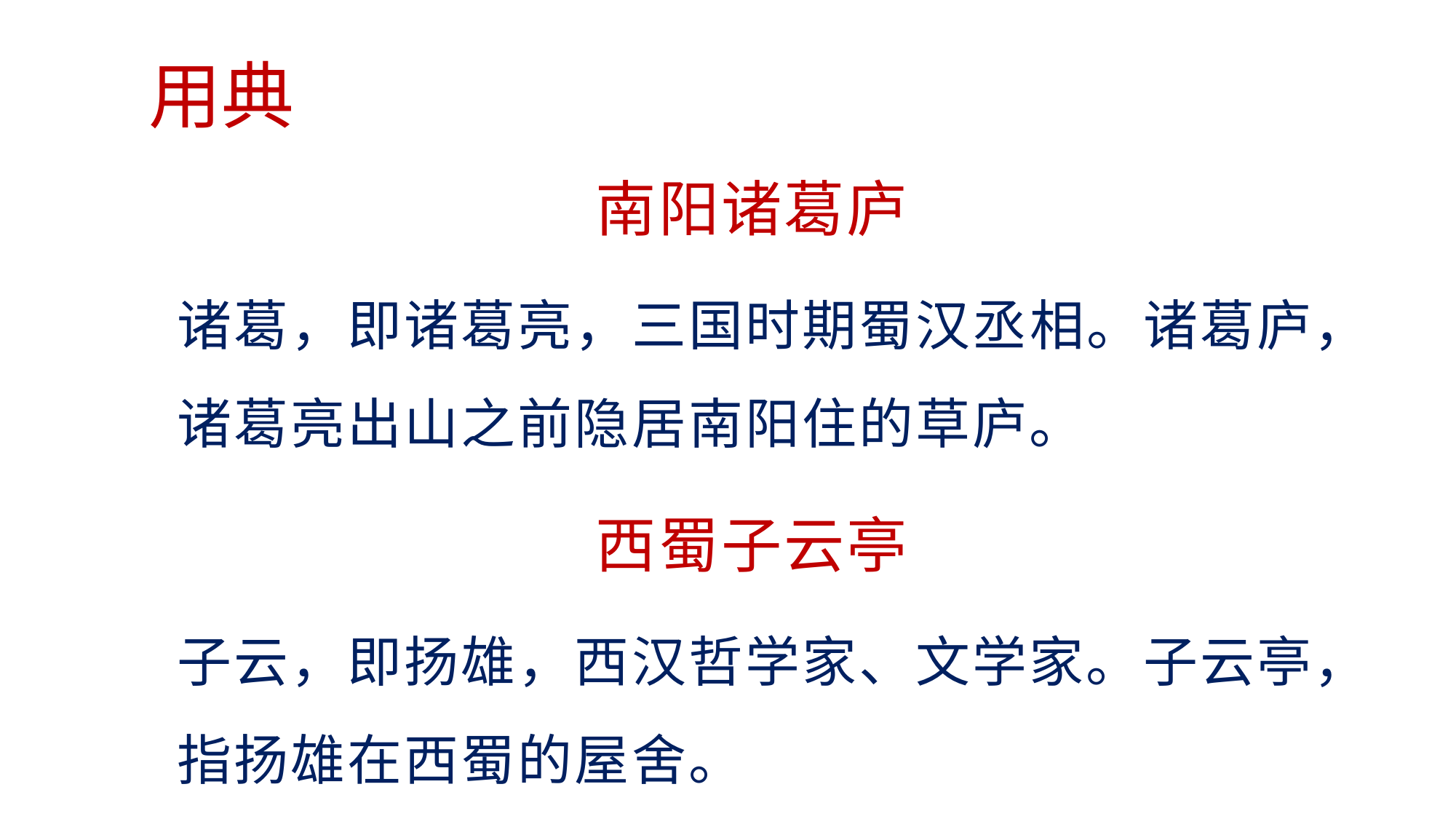

用典
南阳诸葛庐
诸葛，即诸葛亮，三国时期蜀汉丞相。诸葛庐，诸葛亮出山之前隐居南阳住的草庐。
西蜀子云亭
子云，即扬雄，西汉哲学家、文学家。子云亭，指扬雄在西蜀的屋舍。